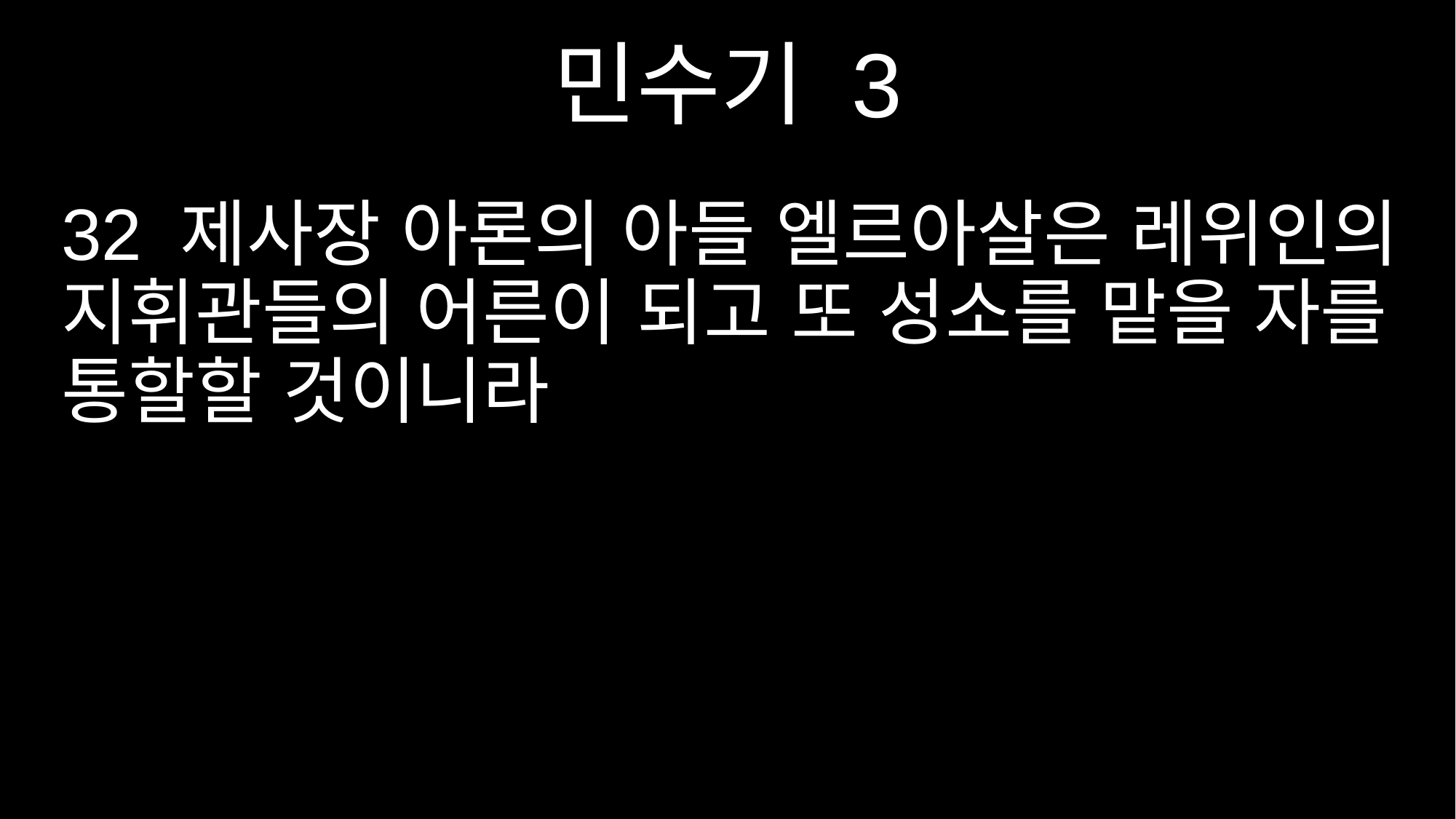

민수기 3
32 제사장 아론의 아들 엘르아살은 레위인의 지휘관들의 어른이 되고 또 성소를 맡을 자를 통할할 것이니라